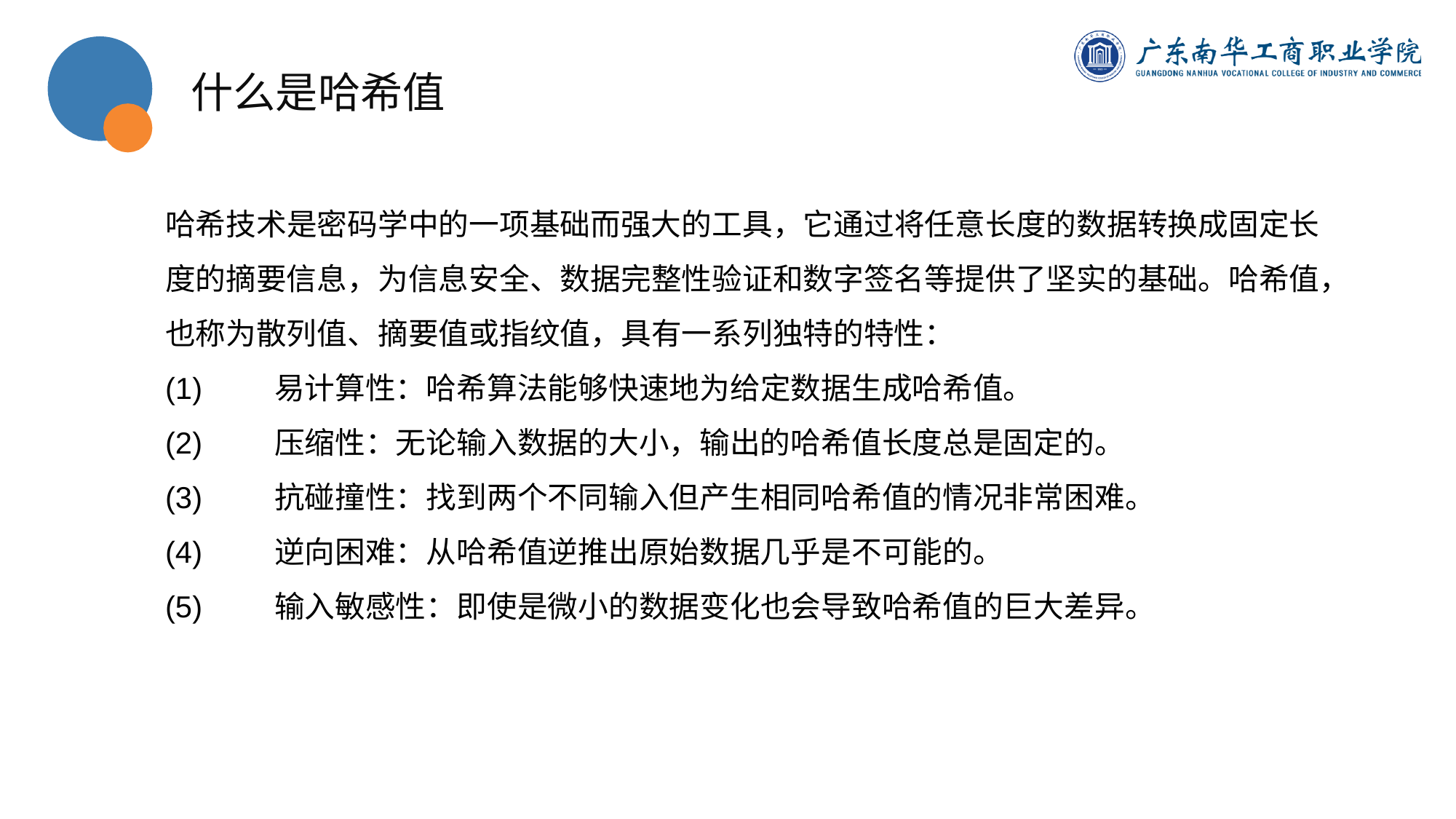

什么是哈希值

哈希技术是密码学中的一项基础而强大的工具，它通过将任意长度的数据转换成固定长度的摘要信息，为信息安全、数据完整性验证和数字签名等提供了坚实的基础。哈希值，也称为散列值、摘要值或指纹值，具有一系列独特的特性：
(1)	易计算性：哈希算法能够快速地为给定数据生成哈希值。
(2)	压缩性：无论输入数据的大小，输出的哈希值长度总是固定的。
(3)	抗碰撞性：找到两个不同输入但产生相同哈希值的情况非常困难。
(4)	逆向困难：从哈希值逆推出原始数据几乎是不可能的。
(5)	输入敏感性：即使是微小的数据变化也会导致哈希值的巨大差异。